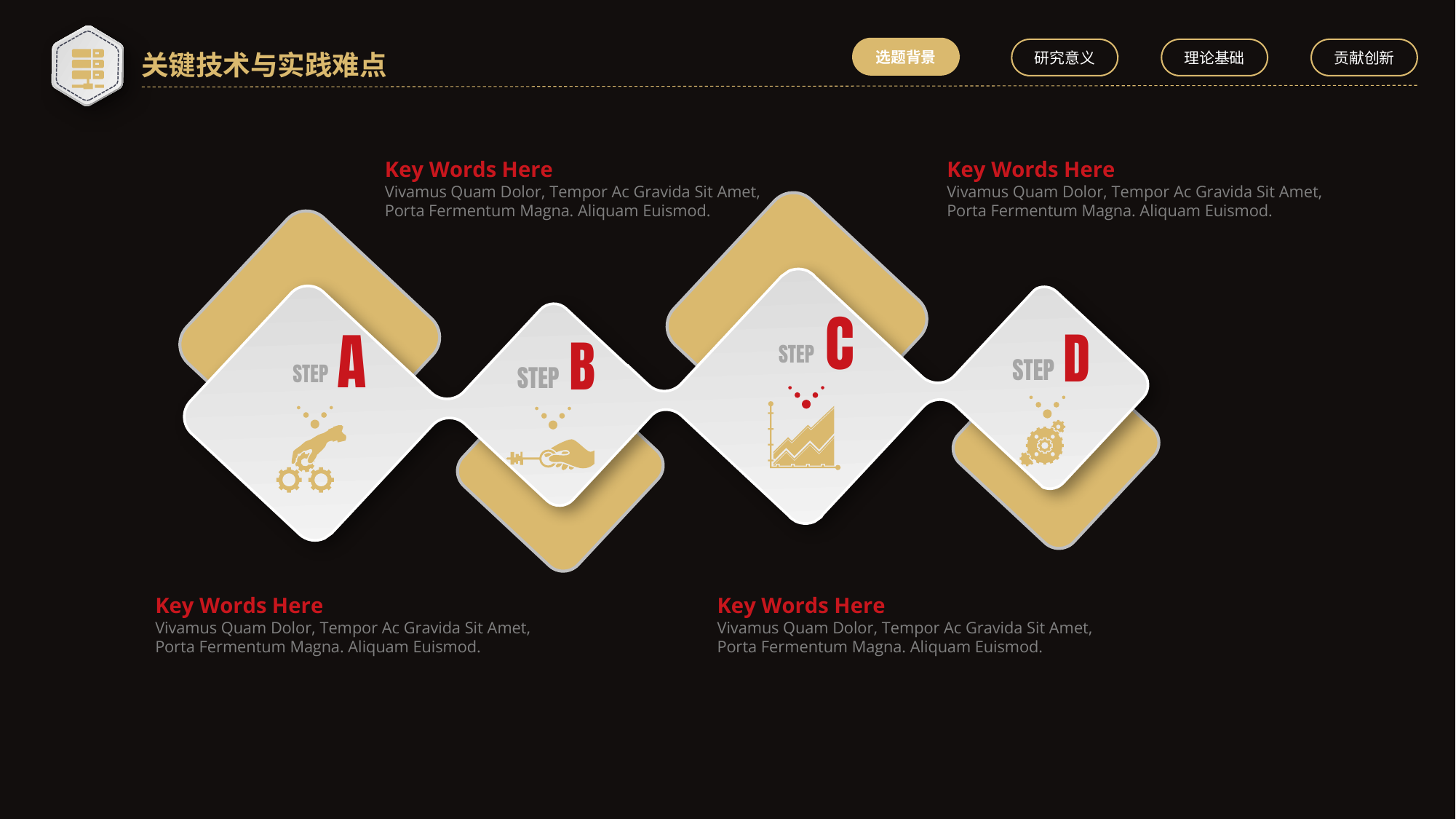

选题背景
研究意义
理论基础
贡献创新
关键技术与实践难点

Key Words Here
Vivamus Quam Dolor, Tempor Ac Gravida Sit Amet, Porta Fermentum Magna. Aliquam Euismod.
Key Words Here
Vivamus Quam Dolor, Tempor Ac Gravida Sit Amet, Porta Fermentum Magna. Aliquam Euismod.

C
STEP
A
STEP
D
STEP
B
STEP

Key Words Here
Vivamus Quam Dolor, Tempor Ac Gravida Sit Amet, Porta Fermentum Magna. Aliquam Euismod.
Key Words Here
Vivamus Quam Dolor, Tempor Ac Gravida Sit Amet, Porta Fermentum Magna. Aliquam Euismod.